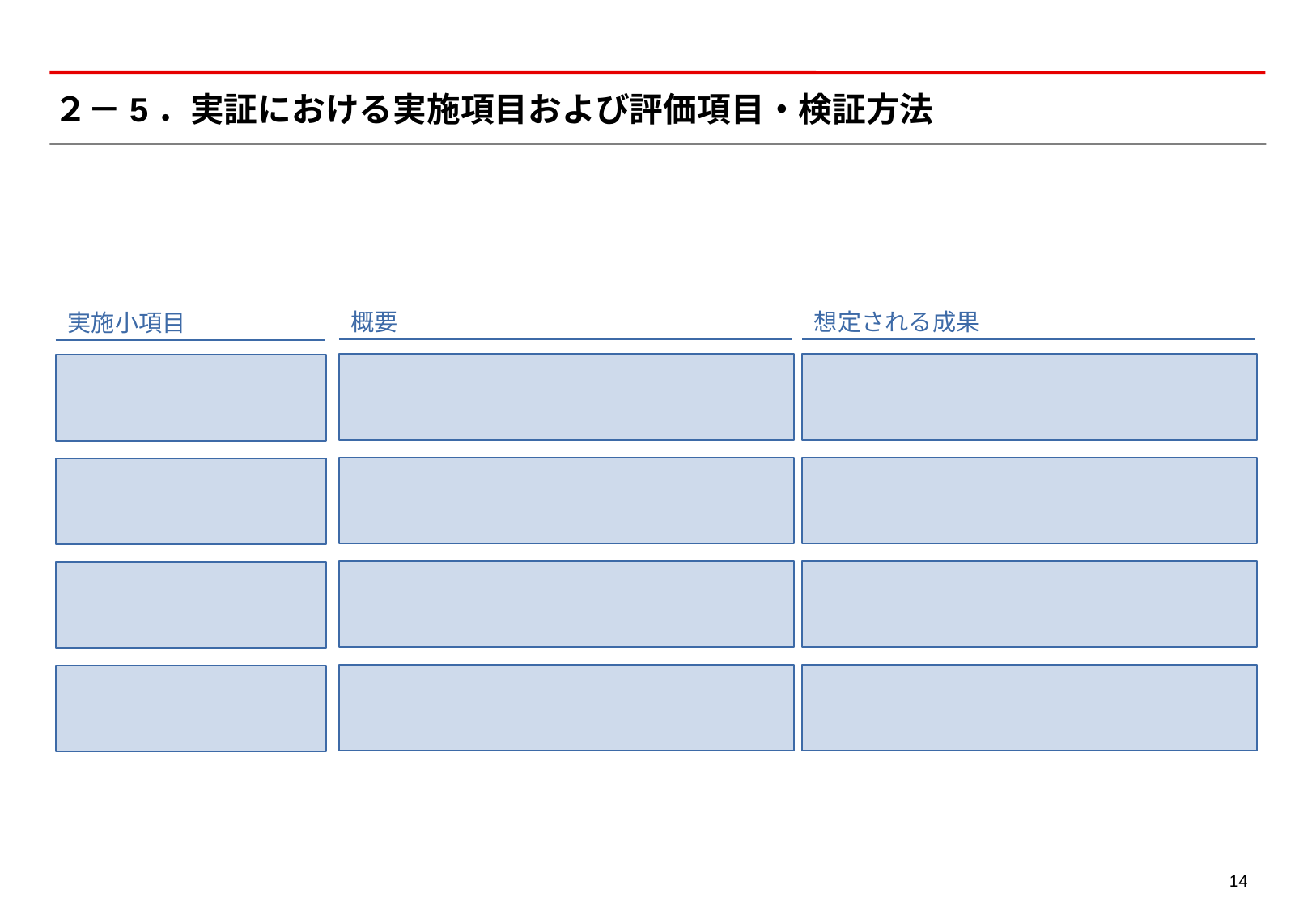

# ２－5．実証における実施項目および評価項目・検証方法

概要
想定される成果
実施小項目